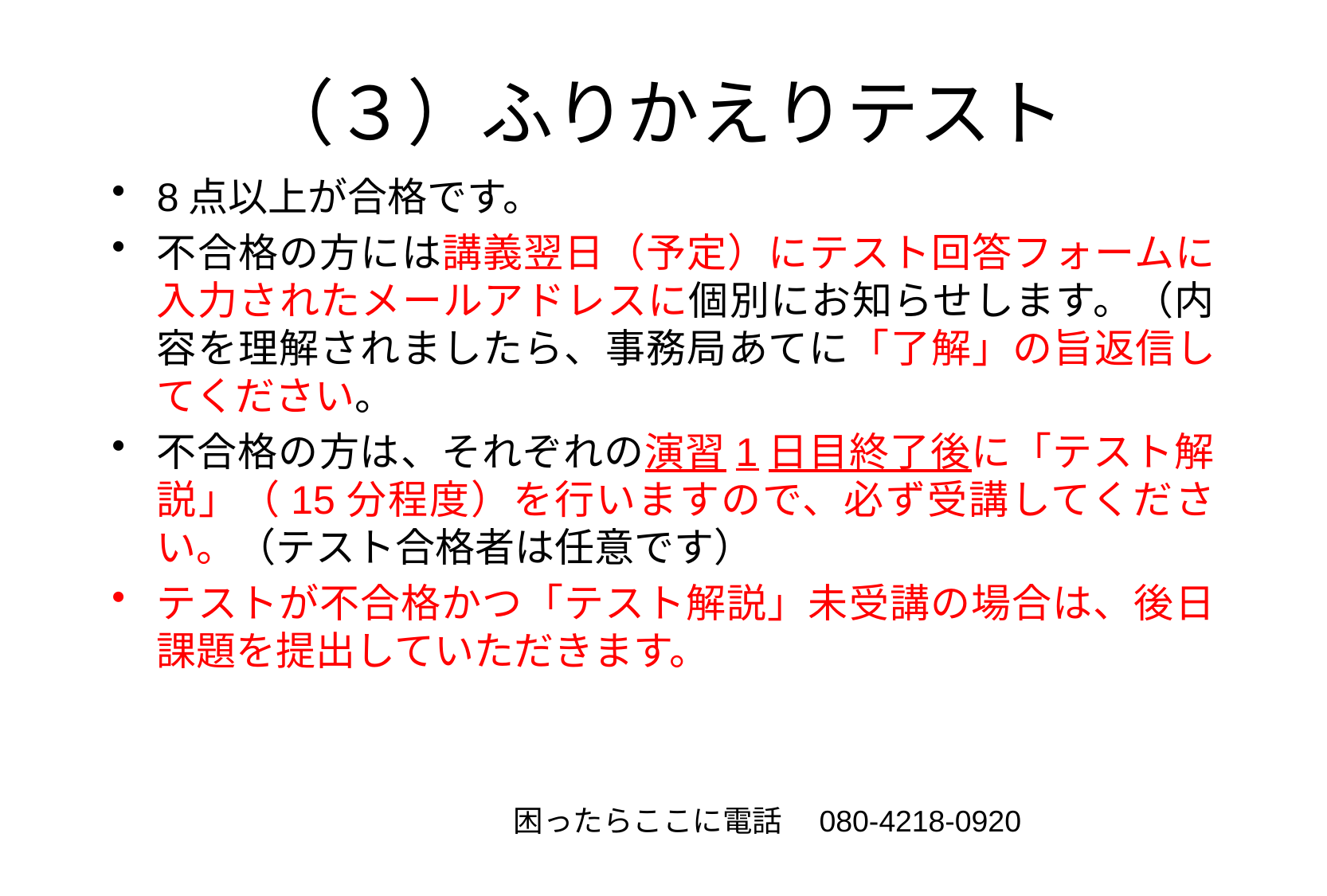

# （３）ふりかえりテスト
8点以上が合格です。
不合格の方には講義翌日（予定）にテスト回答フォームに入力されたメールアドレスに個別にお知らせします。（内容を理解されましたら、事務局あてに「了解」の旨返信してください。
不合格の方は、それぞれの演習1日目終了後に「テスト解説」（15分程度）を行いますので、必ず受講してください。（テスト合格者は任意です）
テストが不合格かつ「テスト解説」未受講の場合は、後日課題を提出していただきます。

困ったらここに電話　080-4218-0920